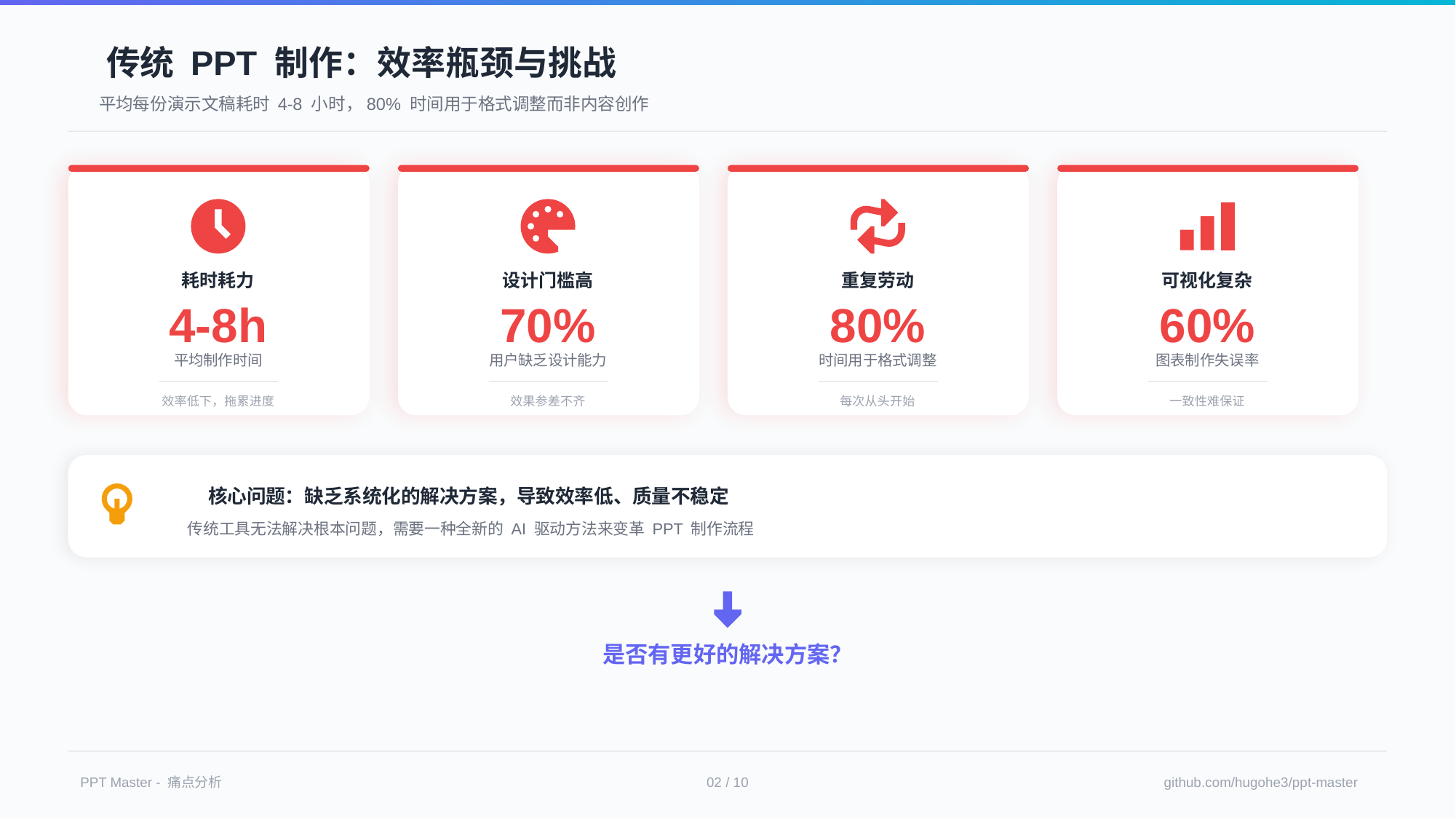

传统 PPT 制作：效率瓶颈与挑战
平均每份演示文稿耗时 4-8 小时，80% 时间用于格式调整而非内容创作

设计门槛高
70%
用户缺乏设计能力

效果参差不齐

重复劳动
80%
时间用于格式调整

每次从头开始

可视化复杂
60%
图表制作失误率

一致性难保证

耗时耗力
4-8h
平均制作时间

效率低下，拖累进度

核心问题：缺乏系统化的解决方案，导致效率低、质量不稳定
传统工具无法解决根本问题，需要一种全新的 AI 驱动方法来变革 PPT 制作流程

是否有更好的解决方案？

PPT Master - 痛点分析
02 / 10
github.com/hugohe3/ppt-master